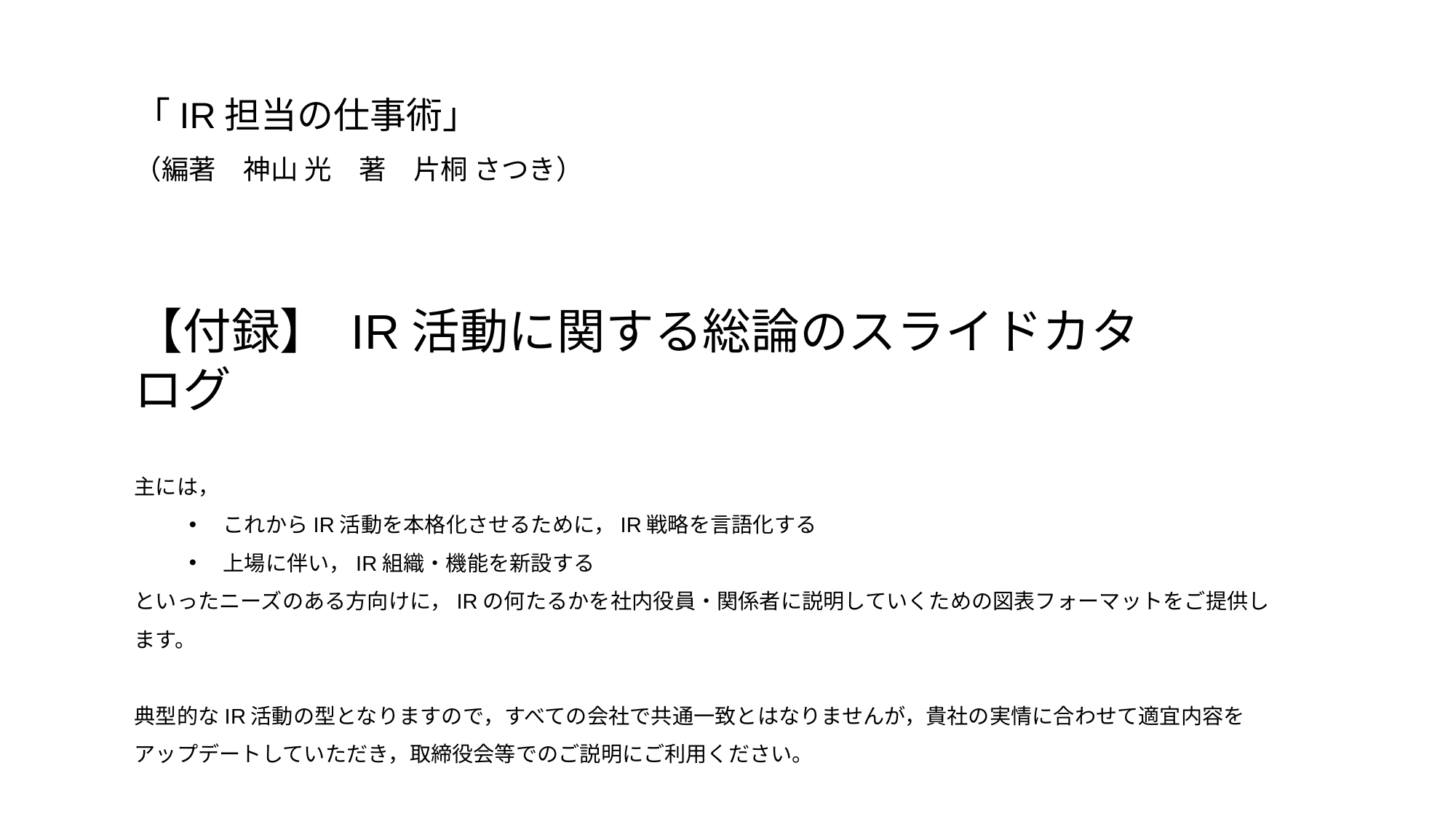

「IR担当の仕事術」
（編著　神山 光　著　片桐 さつき）
【付録】 IR活動に関する総論のスライドカタログ
主には，
これからIR活動を本格化させるために，IR戦略を言語化する
上場に伴い，IR組織・機能を新設する
といったニーズのある方向けに，IRの何たるかを社内役員・関係者に説明していくための図表フォーマットをご提供します。

典型的なIR活動の型となりますので，すべての会社で共通一致とはなりませんが，貴社の実情に合わせて適宜内容をアップデートしていただき，取締役会等でのご説明にご利用ください。